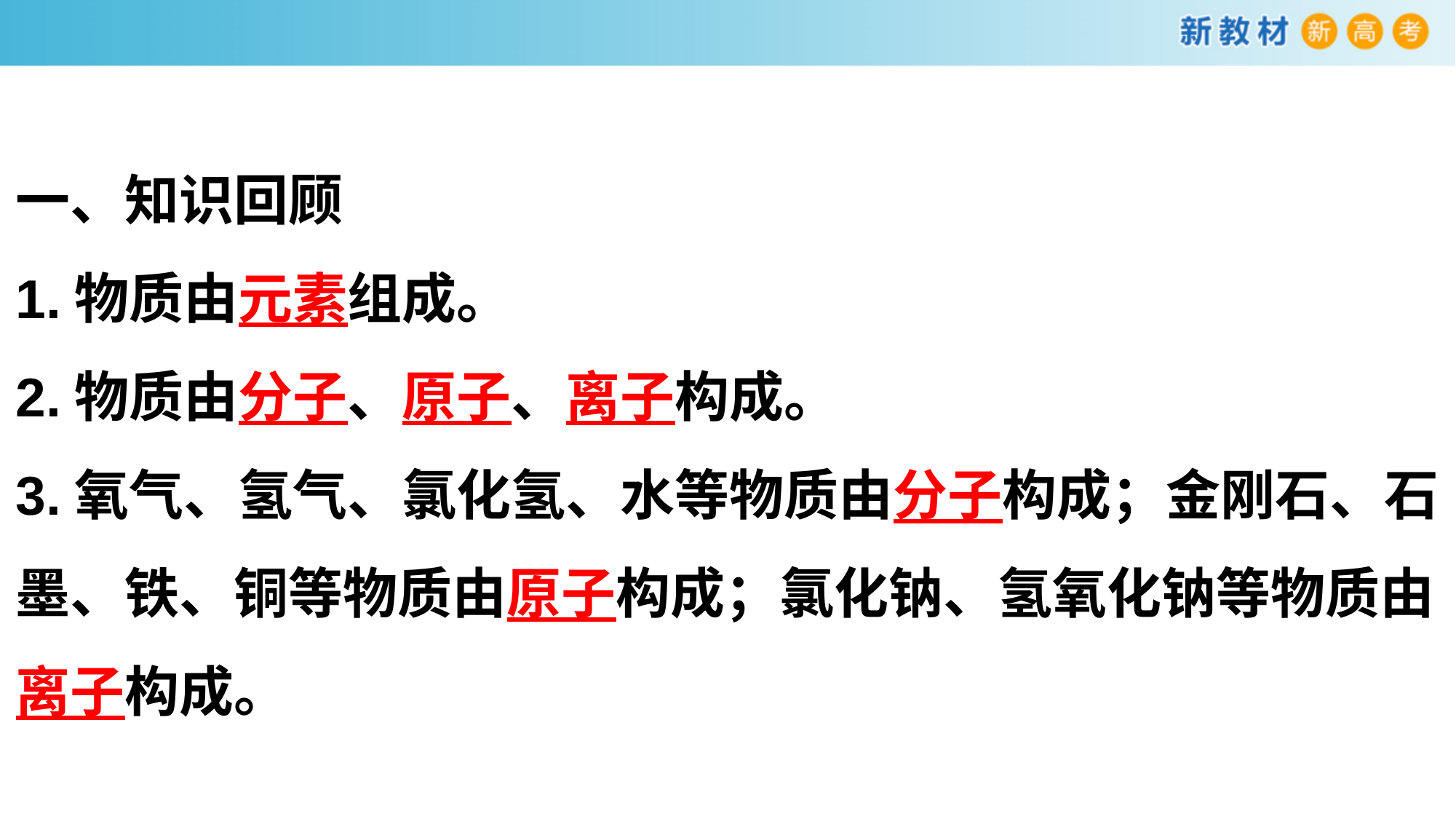

一、知识回顾
1.物质由元素组成。
2.物质由分子、原子、离子构成。
3.氧气、氢气、氯化氢、水等物质由分子构成；金刚石、石墨、铁、铜等物质由原子构成；氯化钠、氢氧化钠等物质由离子构成。